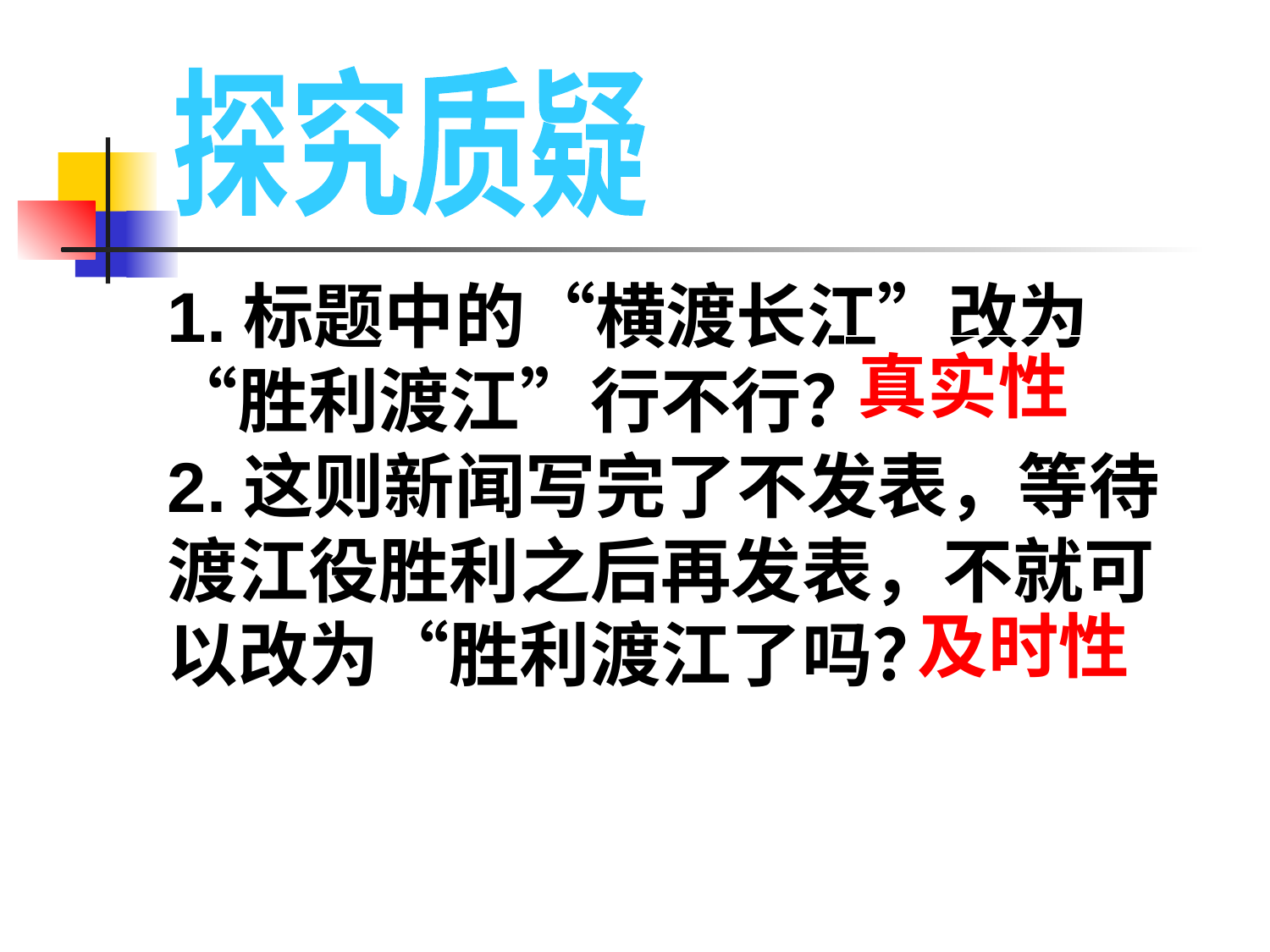

探究质疑
1.标题中的“横渡长江”改为“胜利渡江”行不行？
2.这则新闻写完了不发表，等待渡江役胜利之后再发表，不就可以改为“胜利渡江了吗？

真实性
及时性